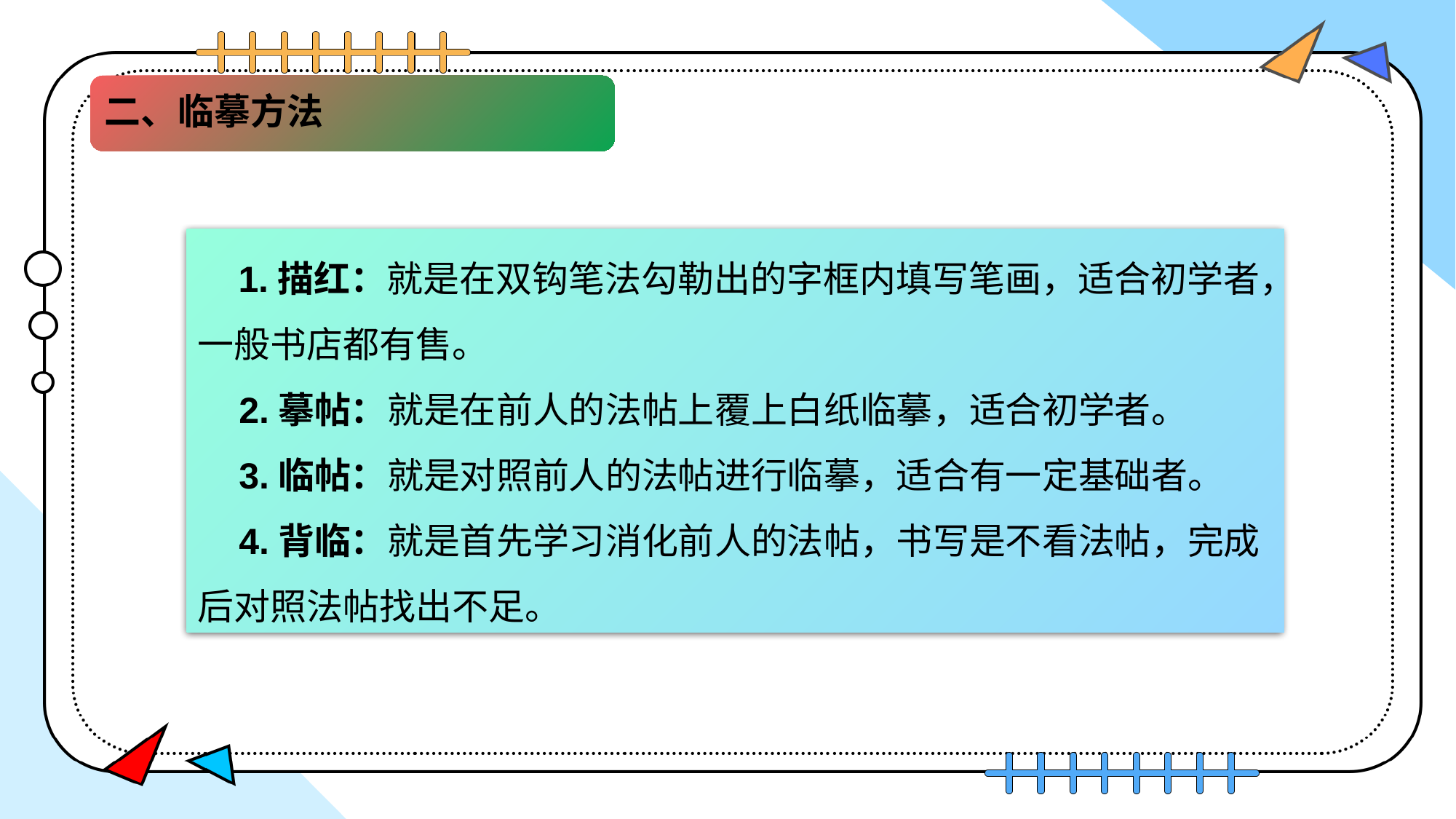

二、临摹方法
    1.描红：就是在双钩笔法勾勒出的字框内填写笔画，适合初学者，一般书店都有售。
    2.摹帖：就是在前人的法帖上覆上白纸临摹，适合初学者。
    3.临帖：就是对照前人的法帖进行临摹，适合有一定基础者。
    4.背临：就是首先学习消化前人的法帖，书写是不看法帖，完成后对照法帖找出不足。